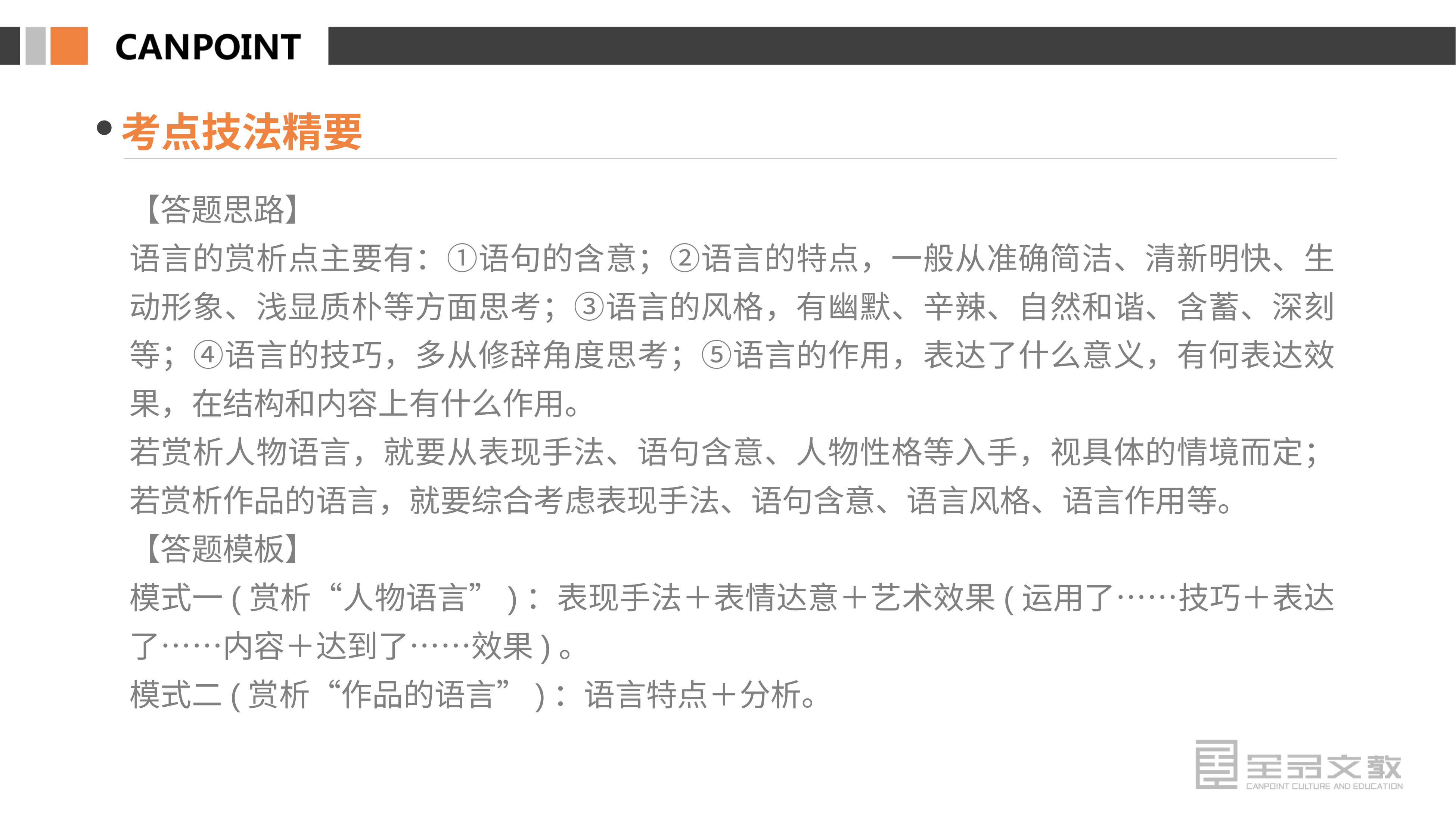

考点技法精要

【答题思路】
语言的赏析点主要有：①语句的含意；②语言的特点，一般从准确简洁、清新明快、生动形象、浅显质朴等方面思考；③语言的风格，有幽默、辛辣、自然和谐、含蓄、深刻等；④语言的技巧，多从修辞角度思考；⑤语言的作用，表达了什么意义，有何表达效果，在结构和内容上有什么作用。
若赏析人物语言，就要从表现手法、语句含意、人物性格等入手，视具体的情境而定；若赏析作品的语言，就要综合考虑表现手法、语句含意、语言风格、语言作用等。
【答题模板】
模式一(赏析“人物语言”)：表现手法＋表情达意＋艺术效果(运用了……技巧＋表达了……内容＋达到了……效果)。
模式二(赏析“作品的语言”)：语言特点＋分析。